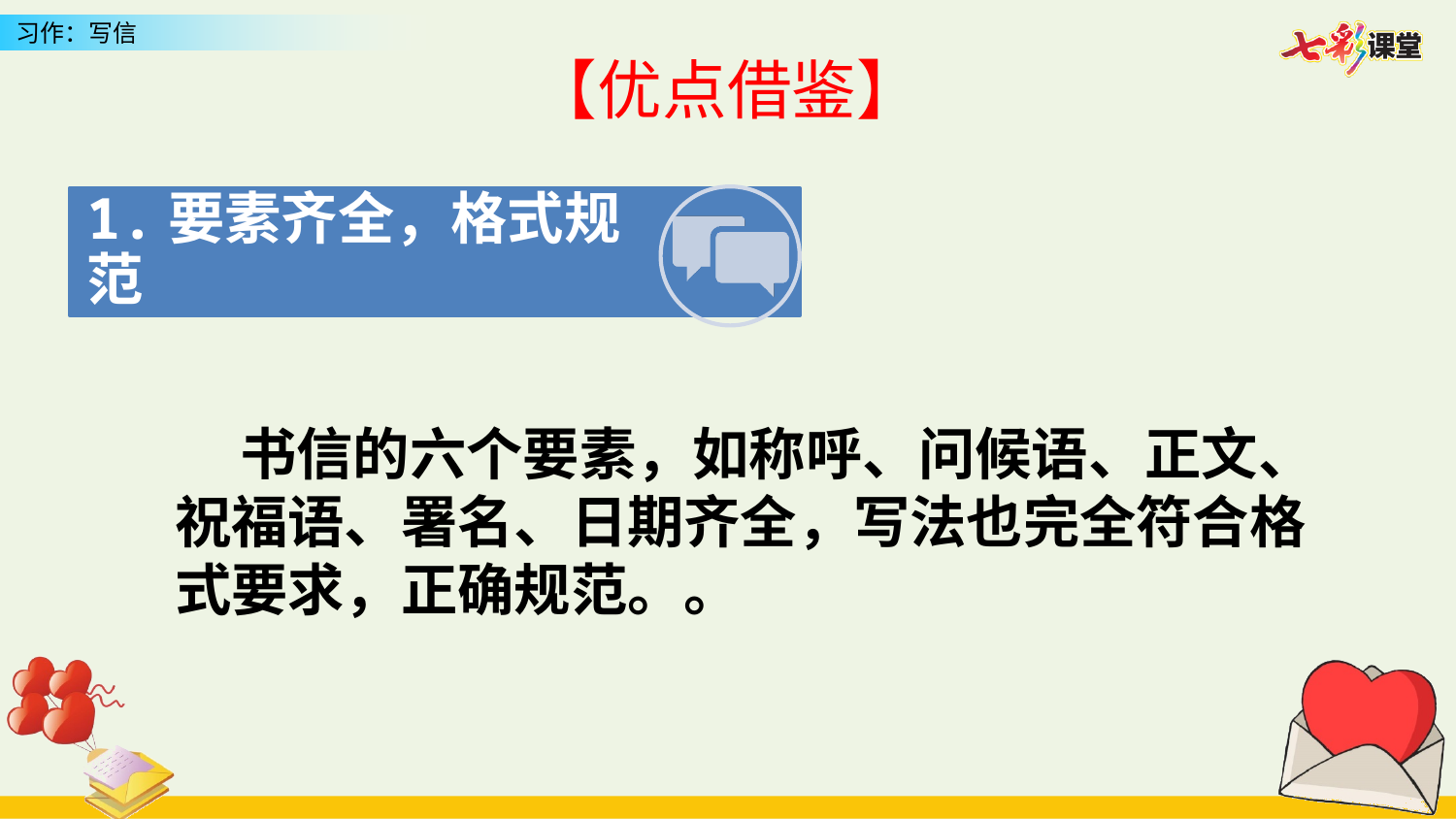

【优点借鉴】

1.要素齐全，格式规范
    书信的六个要素，如称呼、问候语、正文、祝福语、署名、日期齐全，写法也完全符合格式要求，正确规范。。